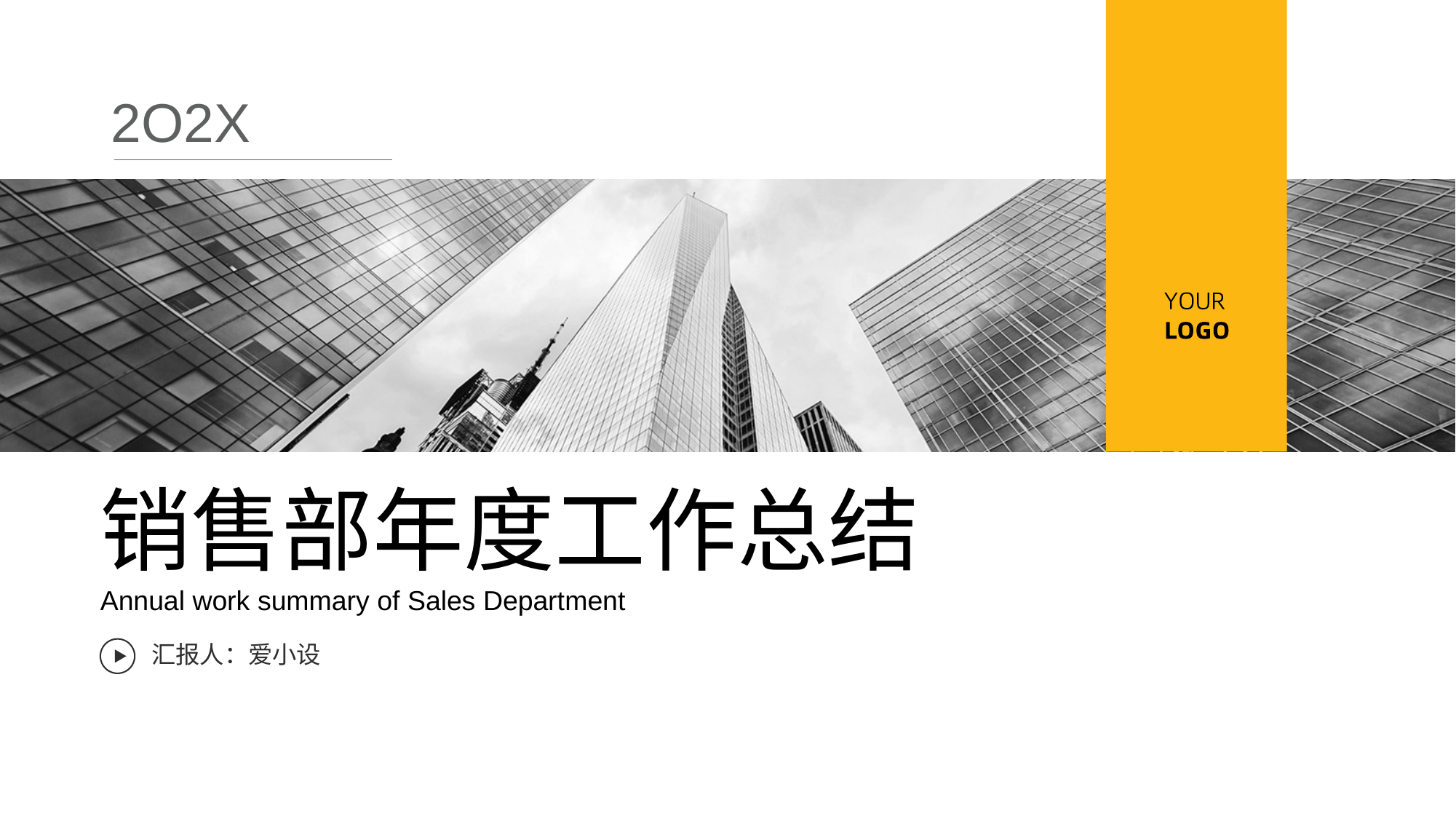

2O2X

销售部年度工作总结
Annual work summary of Sales Department
汇报人：爱小设